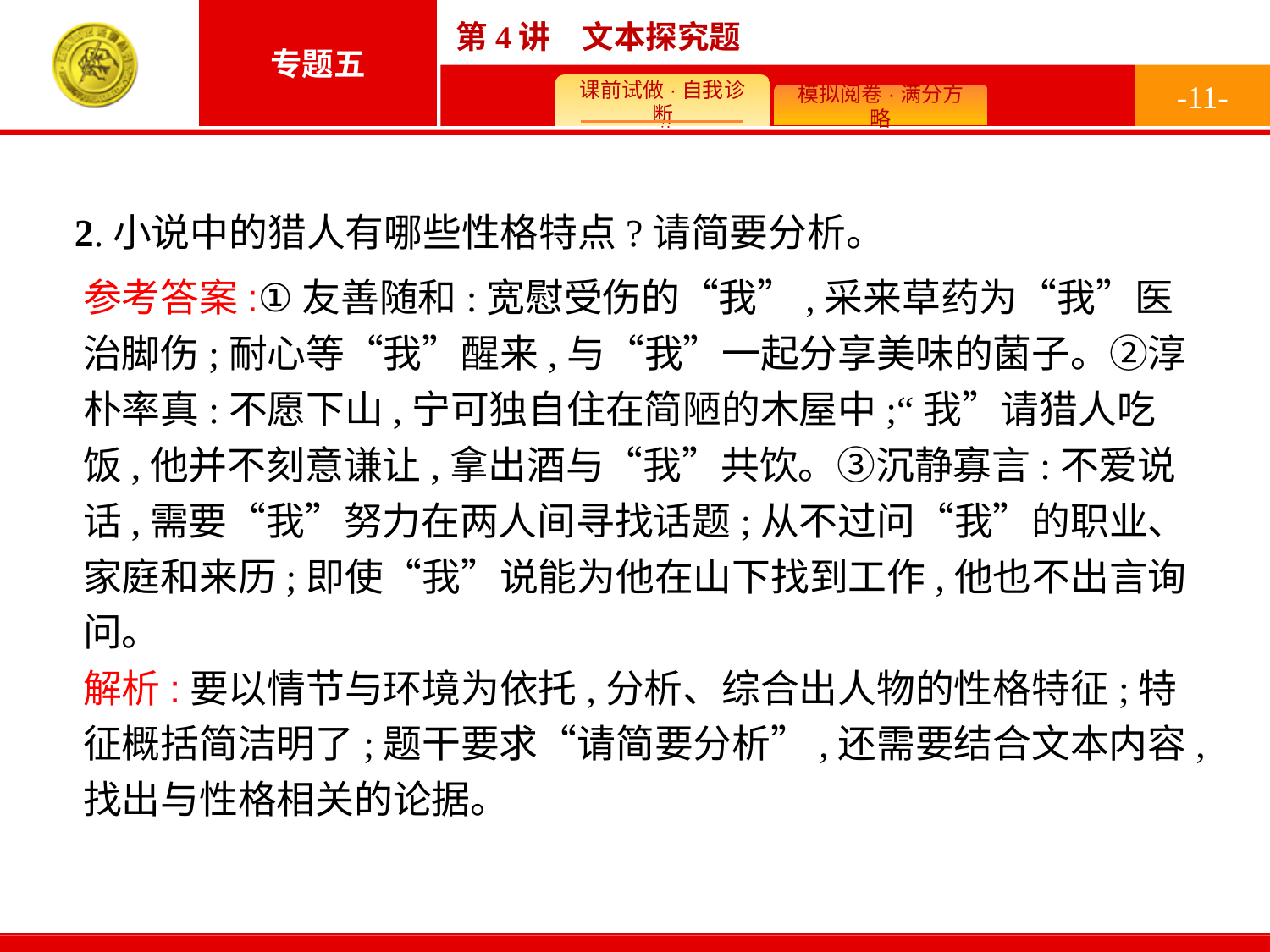

-11-
2.小说中的猎人有哪些性格特点?请简要分析。
参考答案:①友善随和:宽慰受伤的“我”,采来草药为“我”医治脚伤;耐心等“我”醒来,与“我”一起分享美味的菌子。②淳朴率真:不愿下山,宁可独自住在简陋的木屋中;“我”请猎人吃饭,他并不刻意谦让,拿出酒与“我”共饮。③沉静寡言:不爱说话,需要“我”努力在两人间寻找话题;从不过问“我”的职业、家庭和来历;即使“我”说能为他在山下找到工作,他也不出言询问。
解析:要以情节与环境为依托,分析、综合出人物的性格特征;特征概括简洁明了;题干要求“请简要分析”,还需要结合文本内容,找出与性格相关的论据。